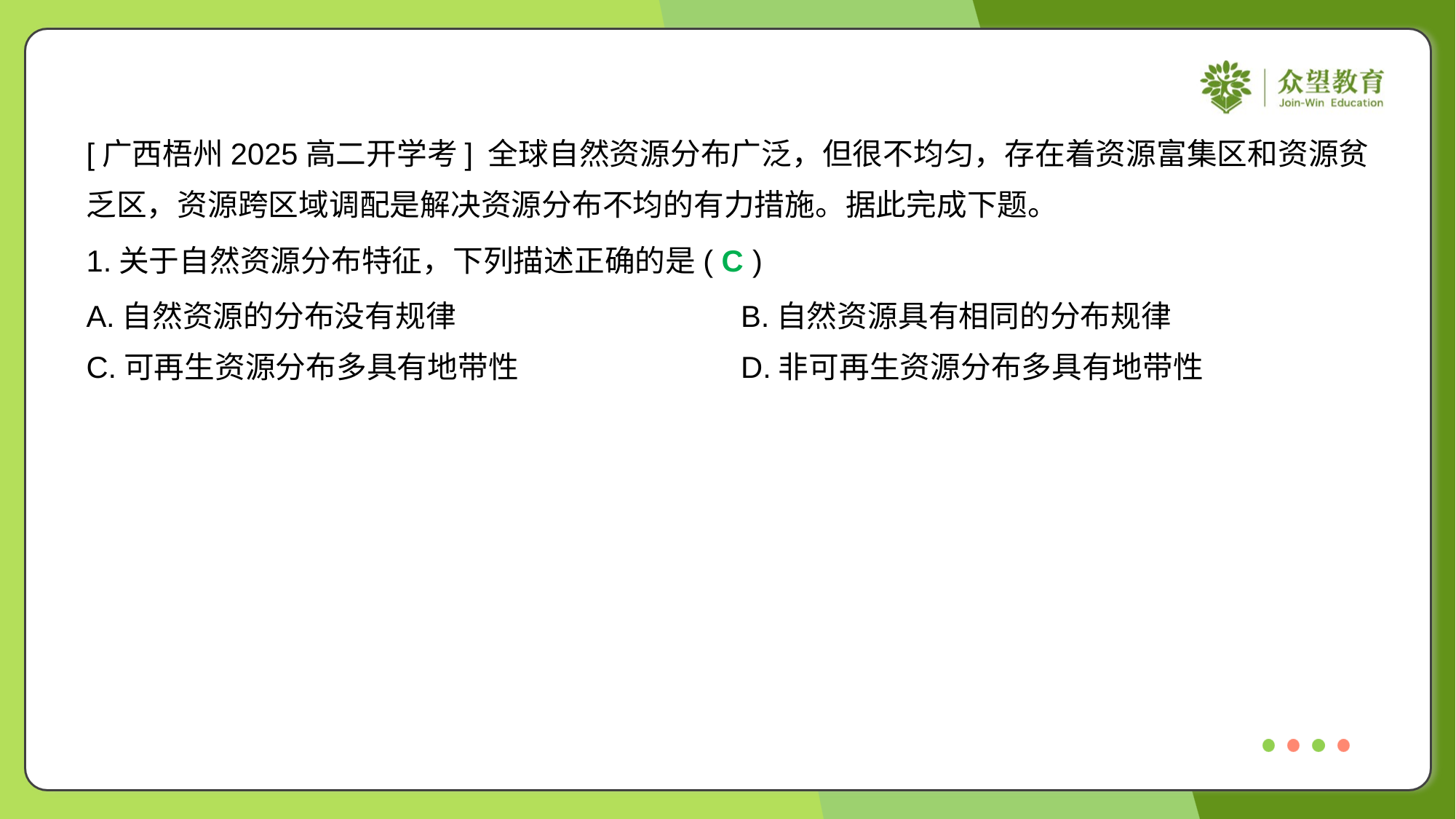

[广西梧州2025高二开学考] 全球自然资源分布广泛，但很不均匀，存在着资源富集区和资源贫
乏区，资源跨区域调配是解决资源分布不均的有力措施。据此完成下题。
1.关于自然资源分布特征，下列描述正确的是(     )
C
A.自然资源的分布没有规律	B.自然资源具有相同的分布规律
C.可再生资源分布多具有地带性	D.非可再生资源分布多具有地带性